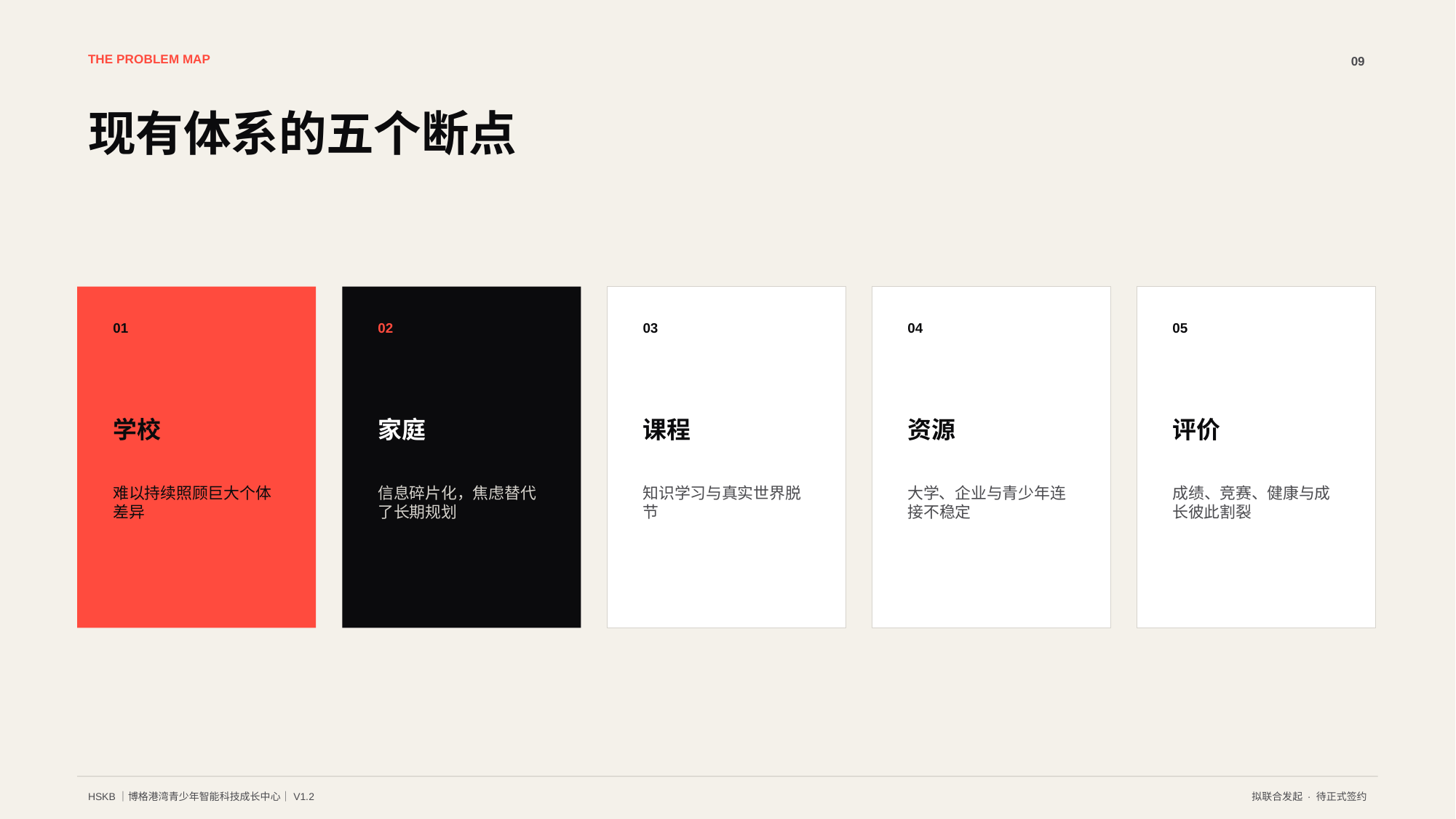

THE PROBLEM MAP
09
现有体系的五个断点

01
02
03
04
05
学校
家庭
课程
资源
评价
难以持续照顾巨大个体差异
信息碎片化，焦虑替代了长期规划
知识学习与真实世界脱节
大学、企业与青少年连接不稳定
成绩、竞赛、健康与成长彼此割裂

HSKB｜博格港湾青少年智能科技成长中心｜V1.2
拟联合发起 · 待正式签约